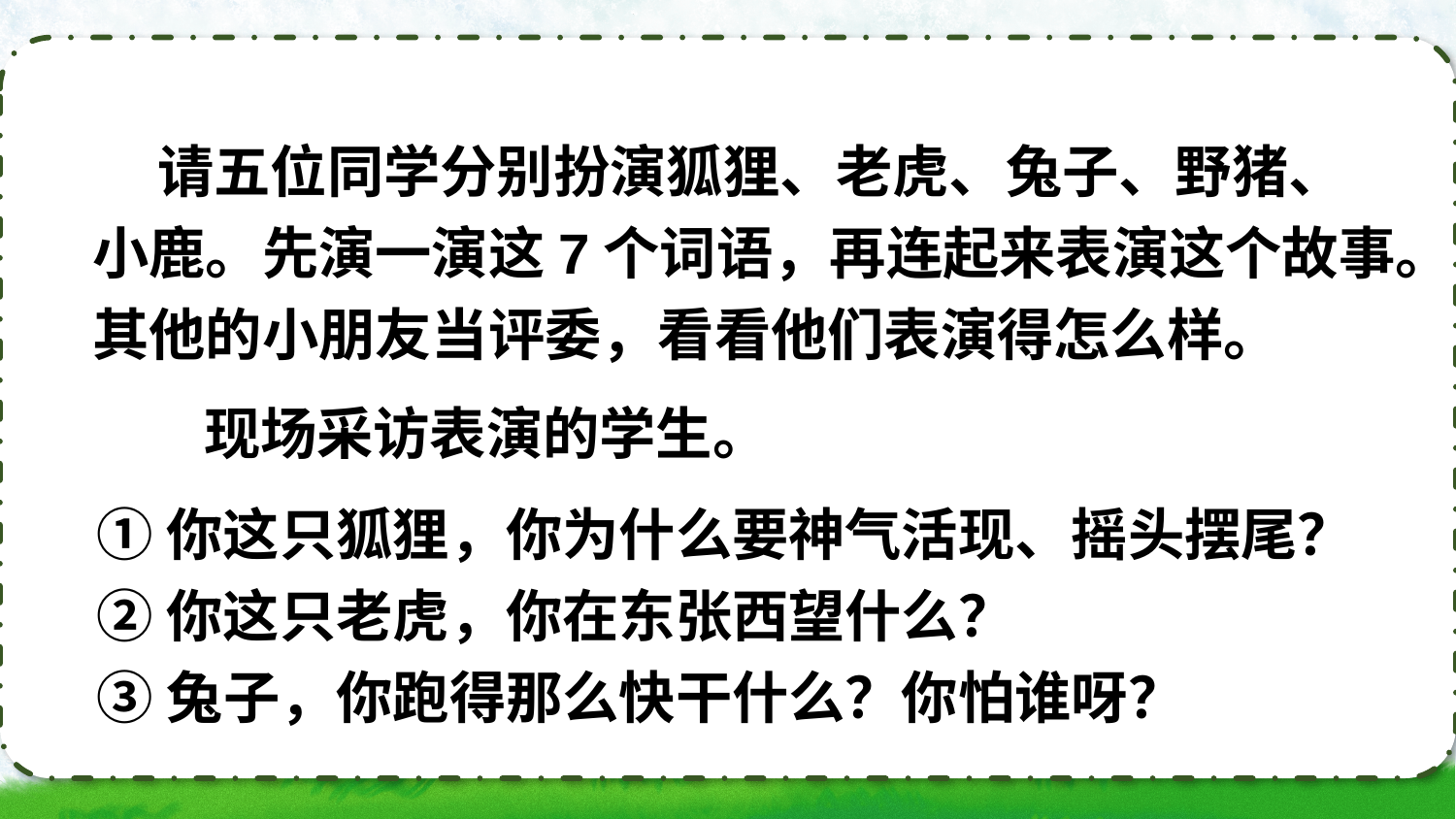

请五位同学分别扮演狐狸、老虎、兔子、野猪、小鹿。先演一演这7个词语，再连起来表演这个故事。其他的小朋友当评委，看看他们表演得怎么样。
现场采访表演的学生。
①你这只狐狸，你为什么要神气活现、摇头摆尾？
②你这只老虎，你在东张西望什么？
③兔子，你跑得那么快干什么？你怕谁呀？